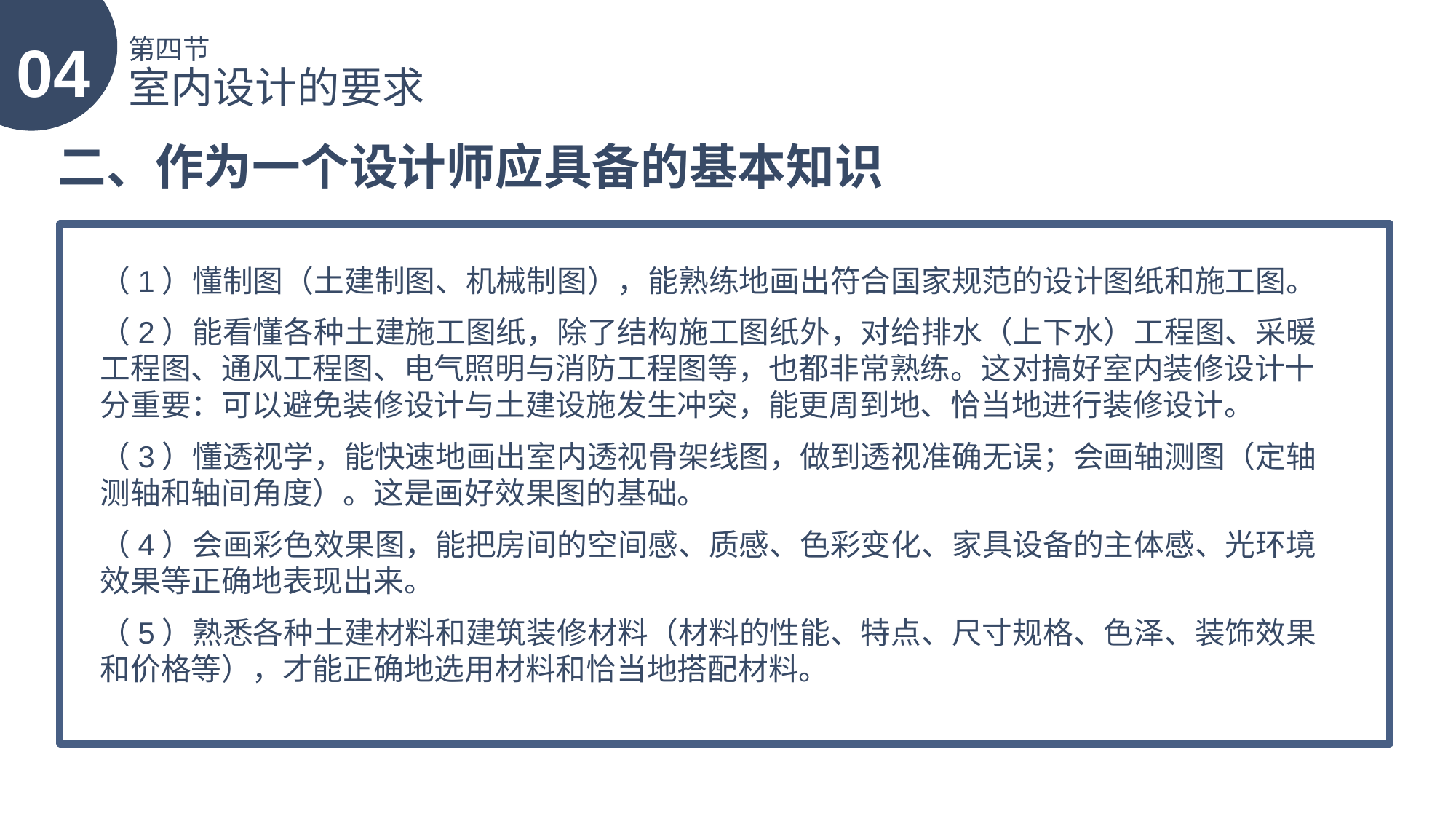

04
第四节
室内设计的要求
二、作为一个设计师应具备的基本知识

（1）懂制图（土建制图、机械制图），能熟练地画出符合国家规范的设计图纸和施工图。
（2）能看懂各种土建施工图纸，除了结构施工图纸外，对给排水（上下水）工程图、采暖工程图、通风工程图、电气照明与消防工程图等，也都非常熟练。这对搞好室内装修设计十分重要：可以避免装修设计与土建设施发生冲突，能更周到地、恰当地进行装修设计。
（3）懂透视学，能快速地画出室内透视骨架线图，做到透视准确无误；会画轴测图（定轴测轴和轴间角度）。这是画好效果图的基础。
（4）会画彩色效果图，能把房间的空间感、质感、色彩变化、家具设备的主体感、光环境效果等正确地表现出来。
（5）熟悉各种土建材料和建筑装修材料（材料的性能、特点、尺寸规格、色泽、装饰效果和价格等），才能正确地选用材料和恰当地搭配材料。